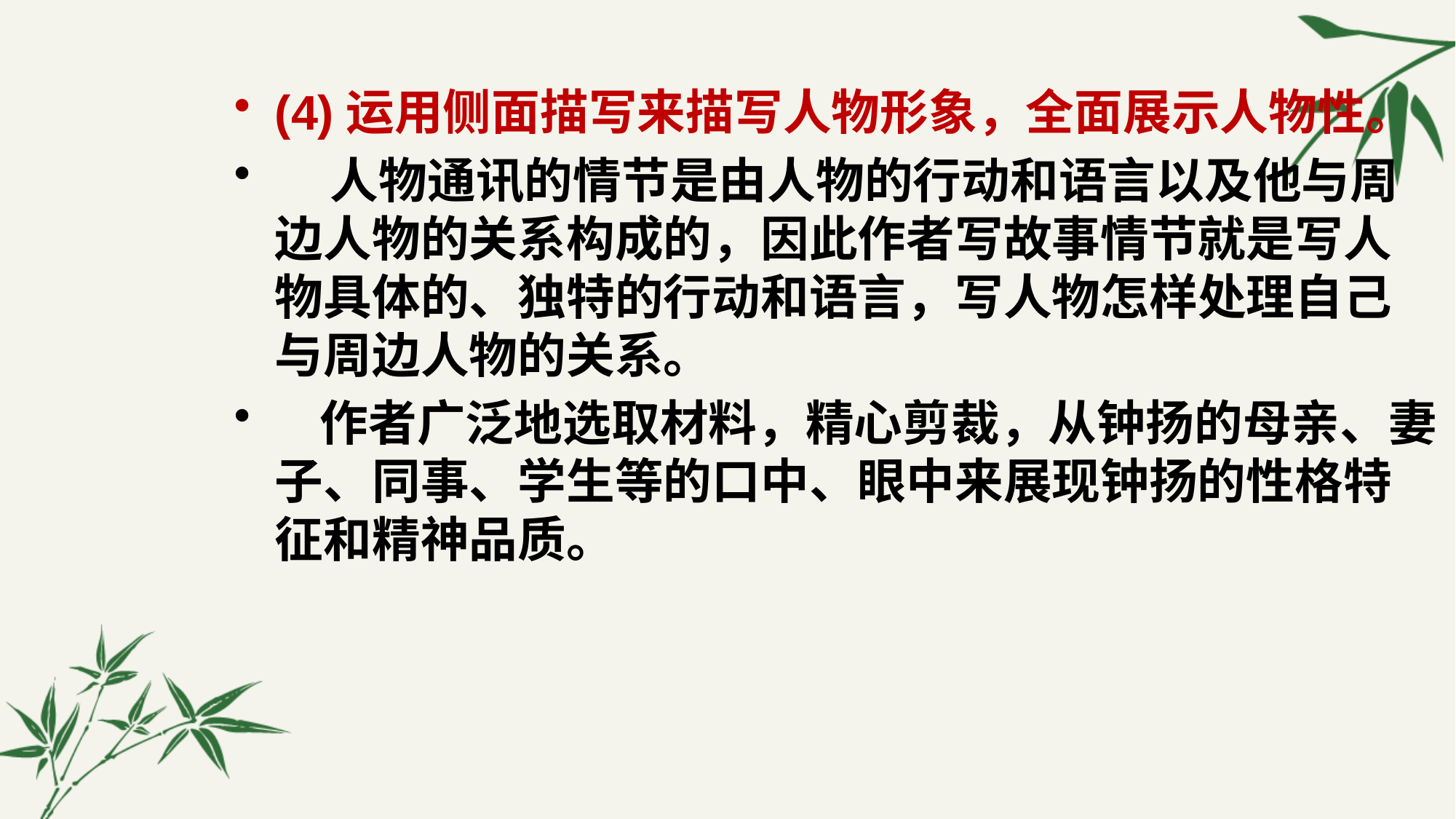

(4)运用侧面描写来描写人物形象，全面展示人物性。
    人物通讯的情节是由人物的行动和语言以及他与周边人物的关系构成的，因此作者写故事情节就是写人物具体的、独特的行动和语言，写人物怎样处理自己与周边人物的关系。
   作者广泛地选取材料，精心剪裁，从钟扬的母亲、妻子、同事、学生等的口中、眼中来展现钟扬的性格特征和精神品质。